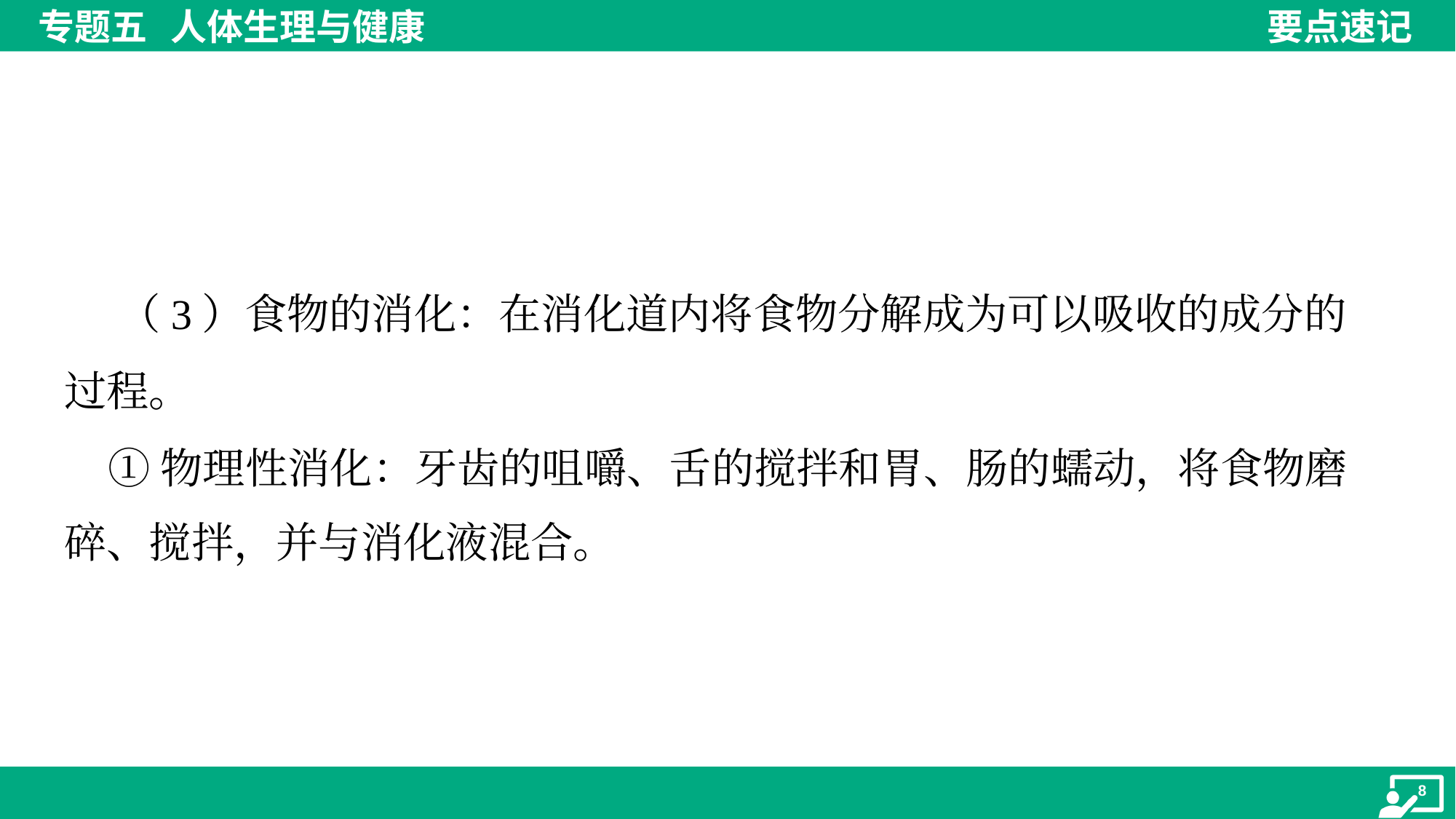

（3）食物的消化：在消化道内将食物分解成为可以吸收的成分的
过程。
    ①物理性消化：牙齿的咀嚼、舌的搅拌和胃、肠的蠕动，将食物磨
碎、搅拌，并与消化液混合。